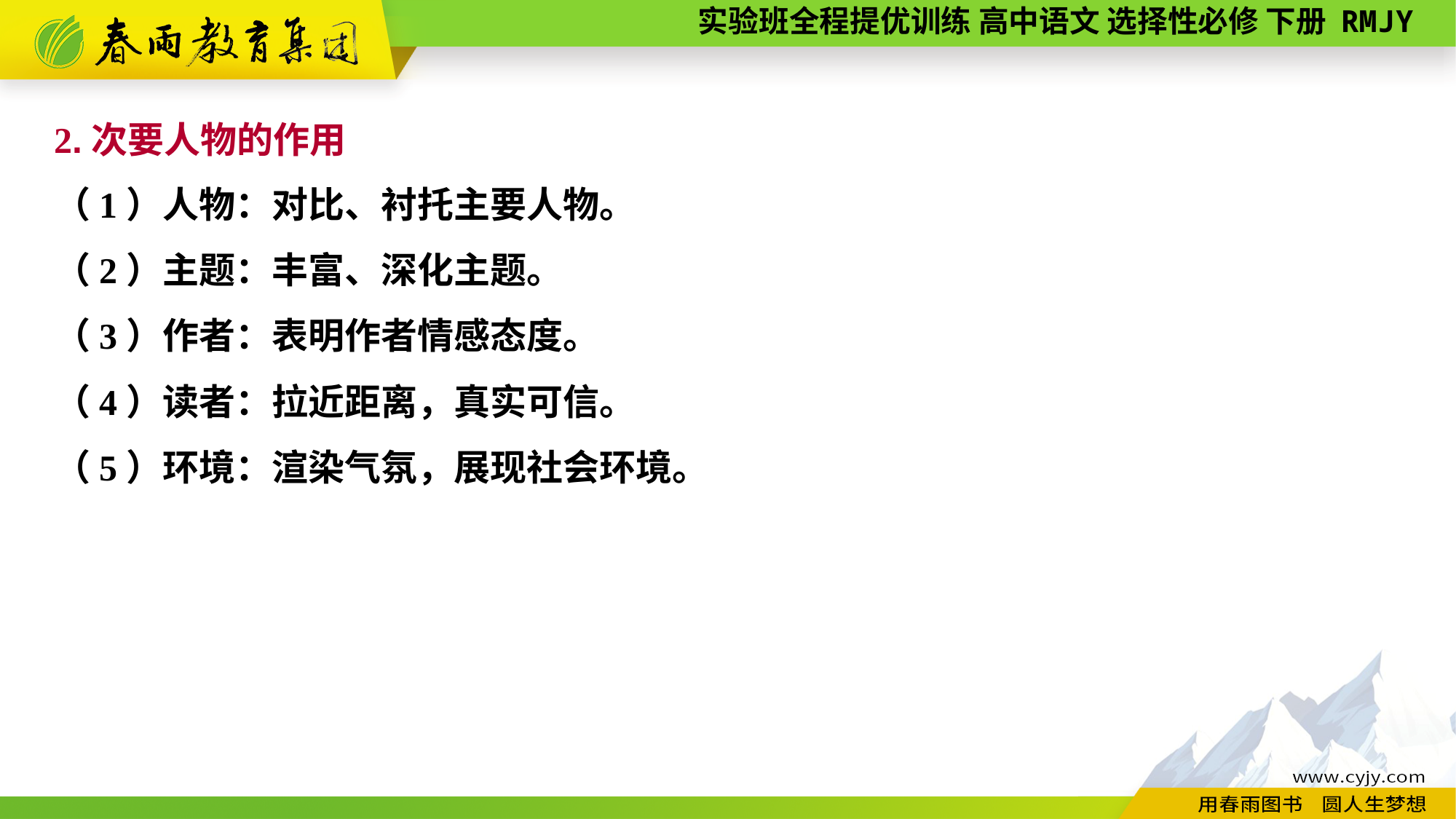

2.次要人物的作用
（1）人物：对比、衬托主要人物。
（2）主题：丰富、深化主题。
（3）作者：表明作者情感态度。
（4）读者：拉近距离，真实可信。
（5）环境：渲染气氛，展现社会环境。